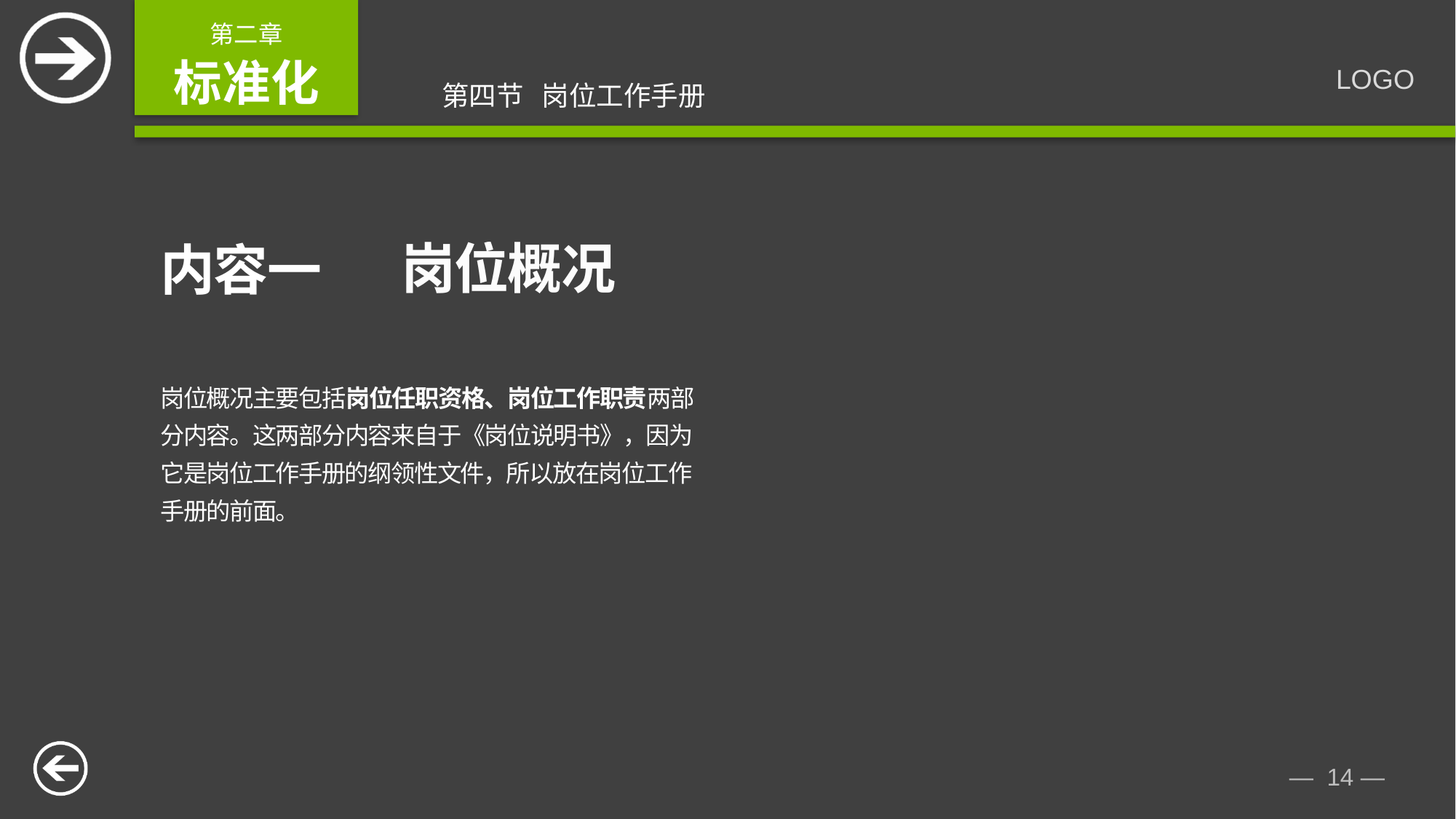

岗位概况
内容一
岗位概况主要包括岗位任职资格、岗位工作职责两部分内容。这两部分内容来自于《岗位说明书》，因为它是岗位工作手册的纲领性文件，所以放在岗位工作手册的前面。